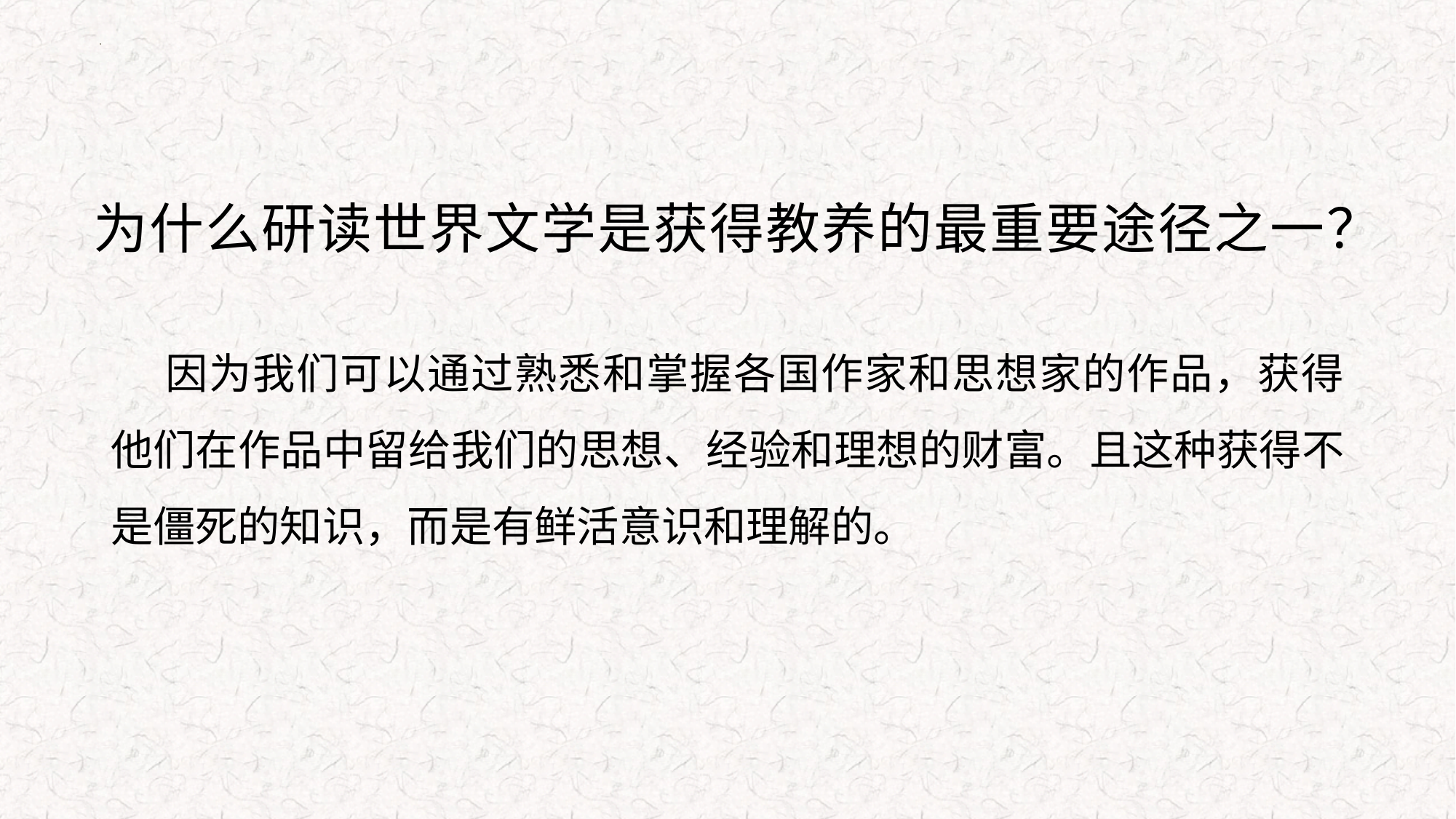

为什么研读世界文学是获得教养的最重要途径之一？
因为我们可以通过熟悉和掌握各国作家和思想家的作品，获得他们在作品中留给我们的思想、经验和理想的财富。且这种获得不是僵死的知识，而是有鲜活意识和理解的。